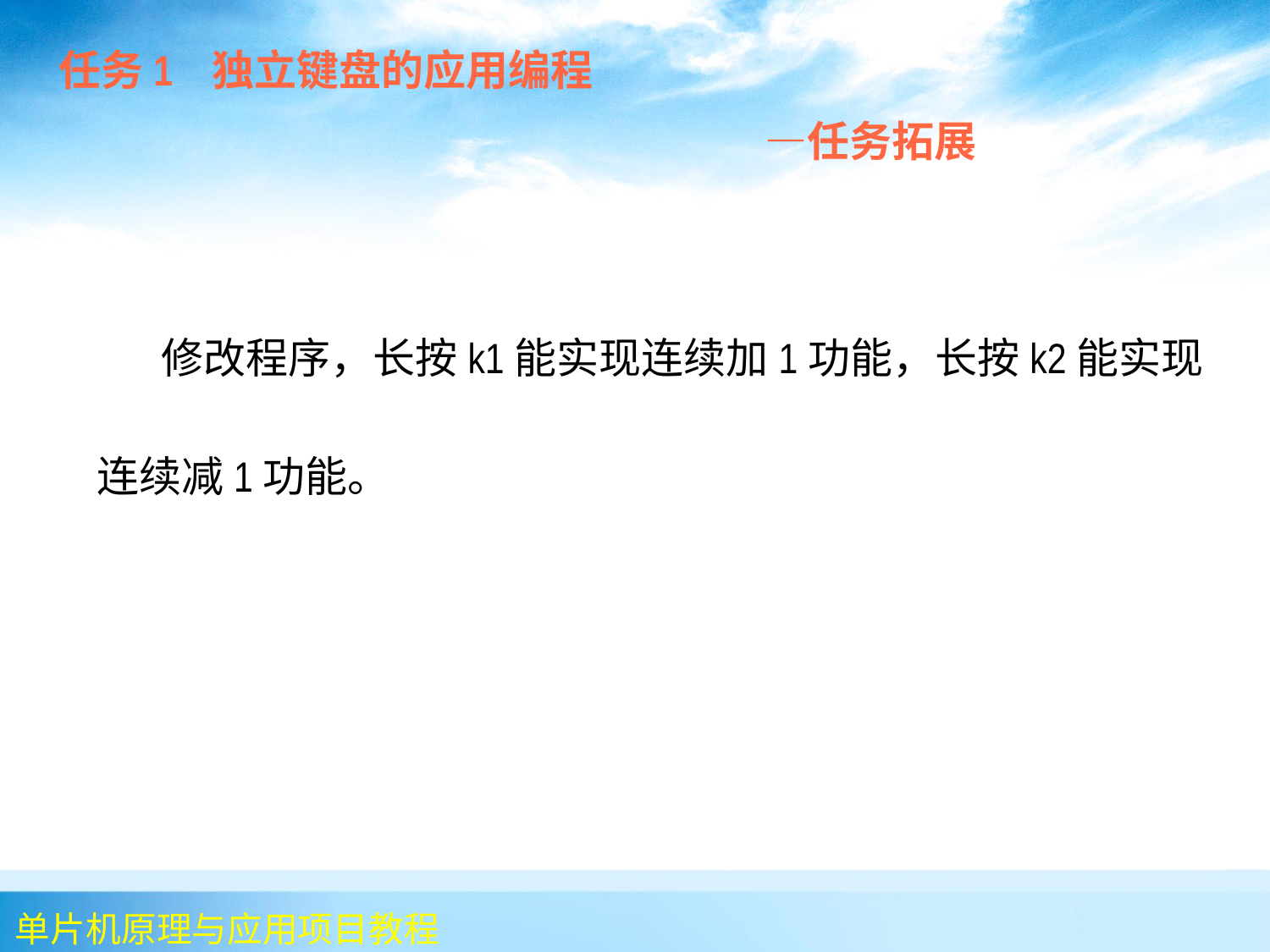

任务1   独立键盘的应用编程
                                                                 —任务拓展

          修改程序，长按k1能实现连续加1功能，长按k2能实现连续减1功能。